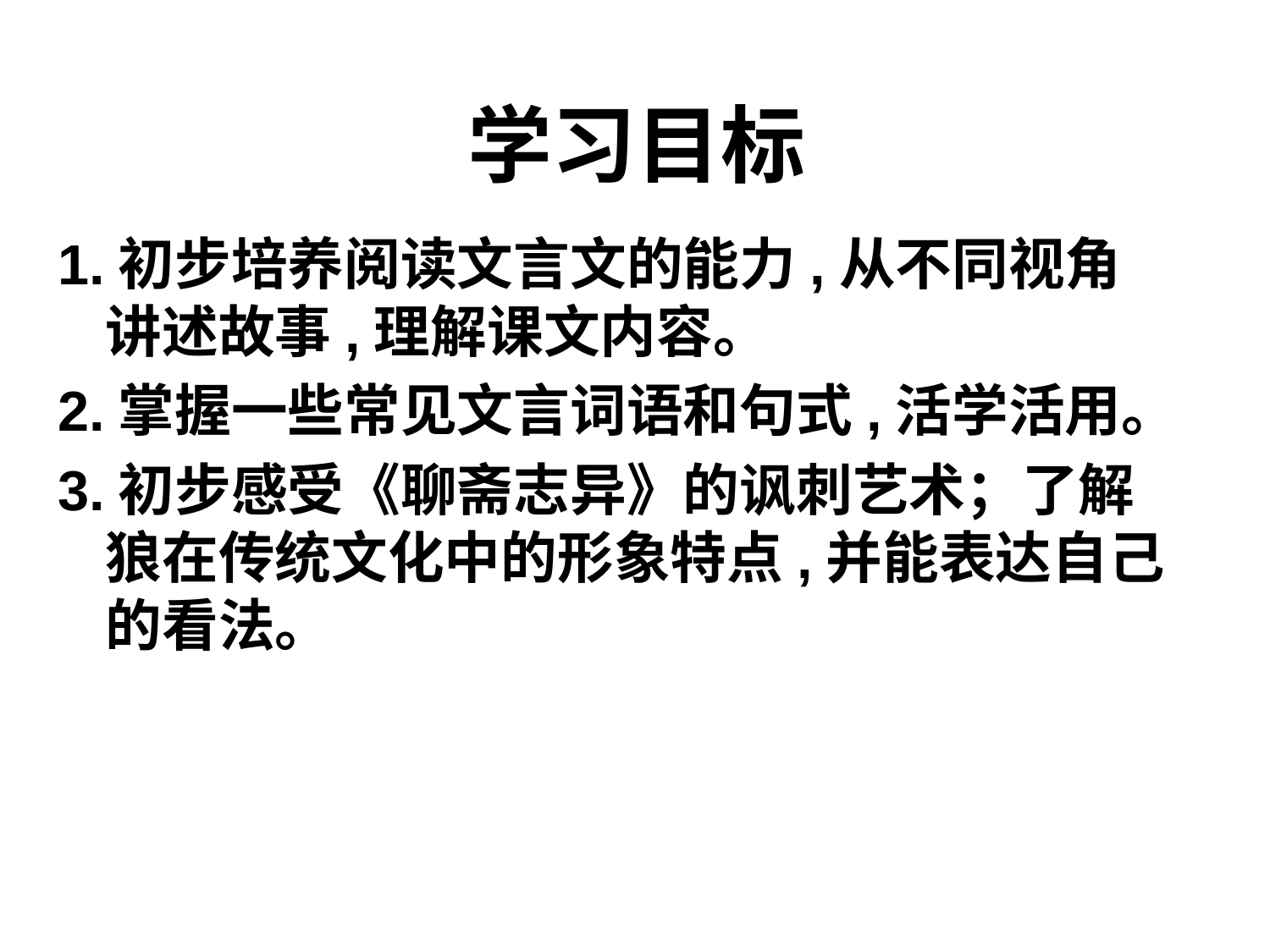

学习目标
1.初步培养阅读文言文的能力,从不同视角讲述故事,理解课文内容。
2.掌握一些常见文言词语和句式,活学活用。
3.初步感受《聊斋志异》的讽刺艺术；了解狼在传统文化中的形象特点,并能表达自己的看法。